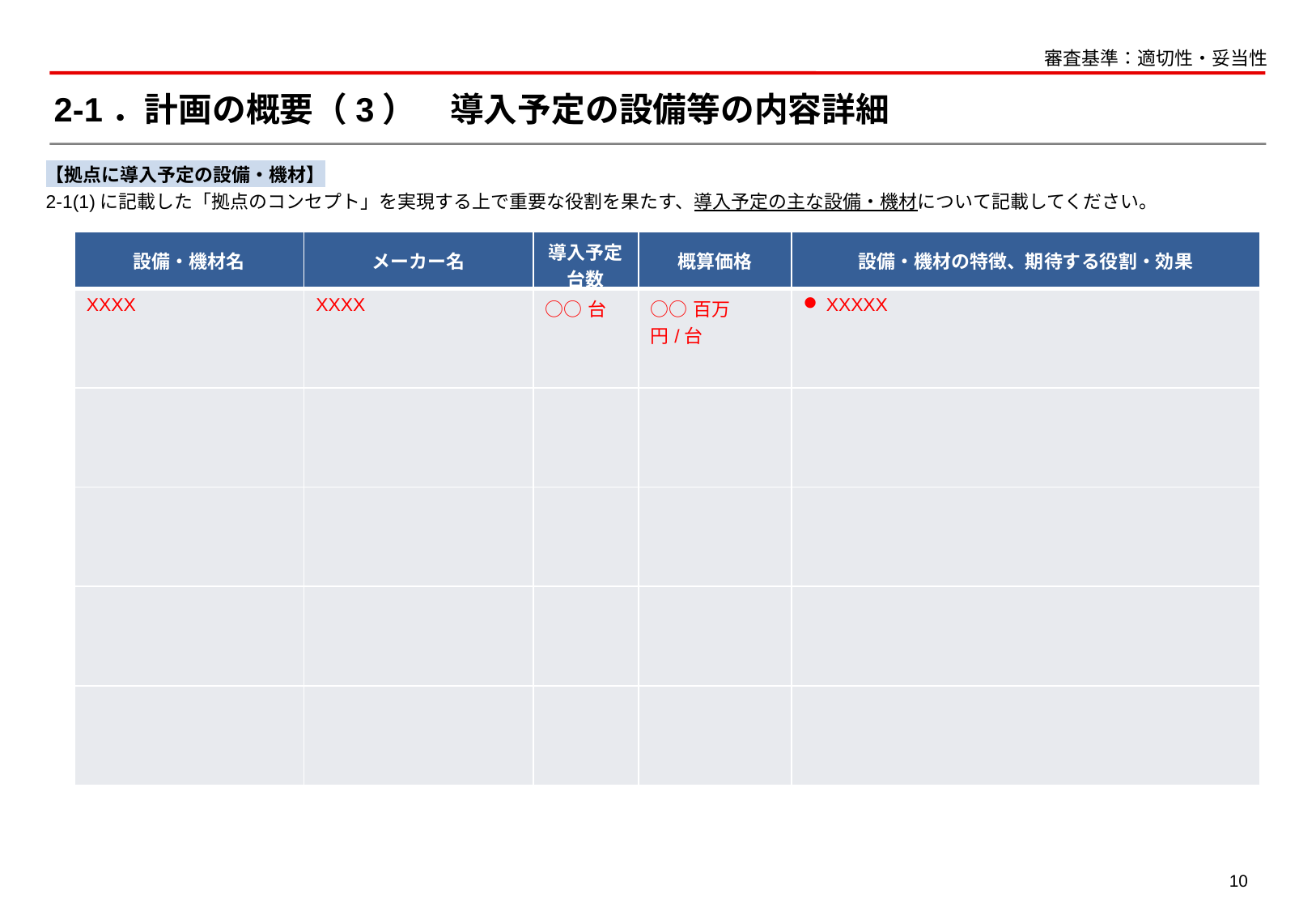

審査基準：適切性・妥当性
# 2-1．計画の概要（3）　導入予定の設備等の内容詳細
【拠点に導入予定の設備・機材】
2-1(1)に記載した「拠点のコンセプト」を実現する上で重要な役割を果たす、導入予定の主な設備・機材について記載してください。
| 設備・機材名 | メーカー名 | 導入予定 台数 | 概算価格 | 設備・機材の特徴、期待する役割・効果 |
| --- | --- | --- | --- | --- |
| XXXX | XXXX | ○○台 | ○○百万円/台 | XXXXX |
|  |  |  |  |  |
|  |  |  |  |  |
|  |  |  |  |  |
|  |  |  |  |  |